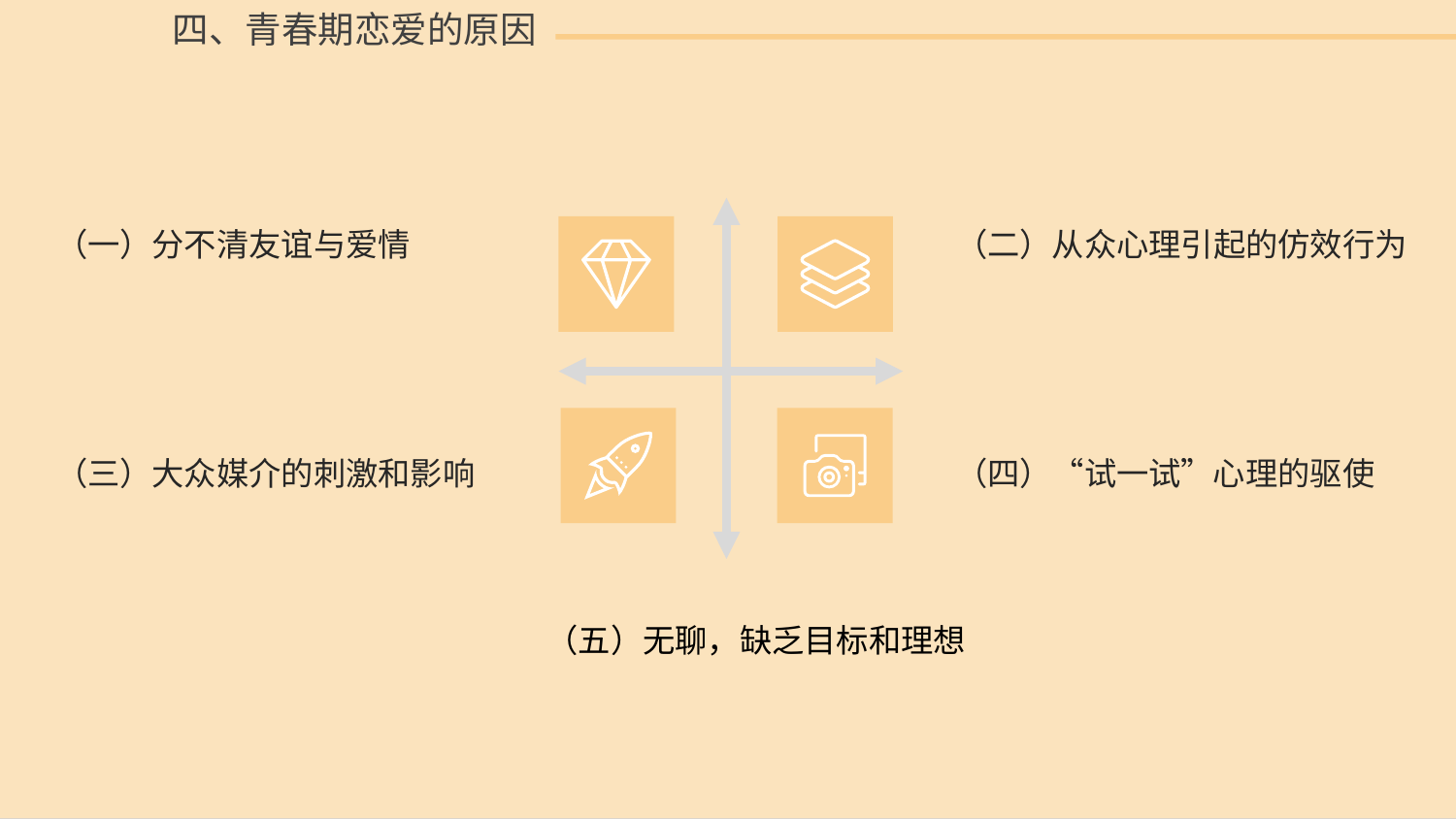

四、青春期恋爱的原因

（一）分不清友谊与爱情
（二）从众心理引起的仿效行为

（三）大众媒介的刺激和影响
（四）“试一试”心理的驱使

（五）无聊，缺乏目标和理想